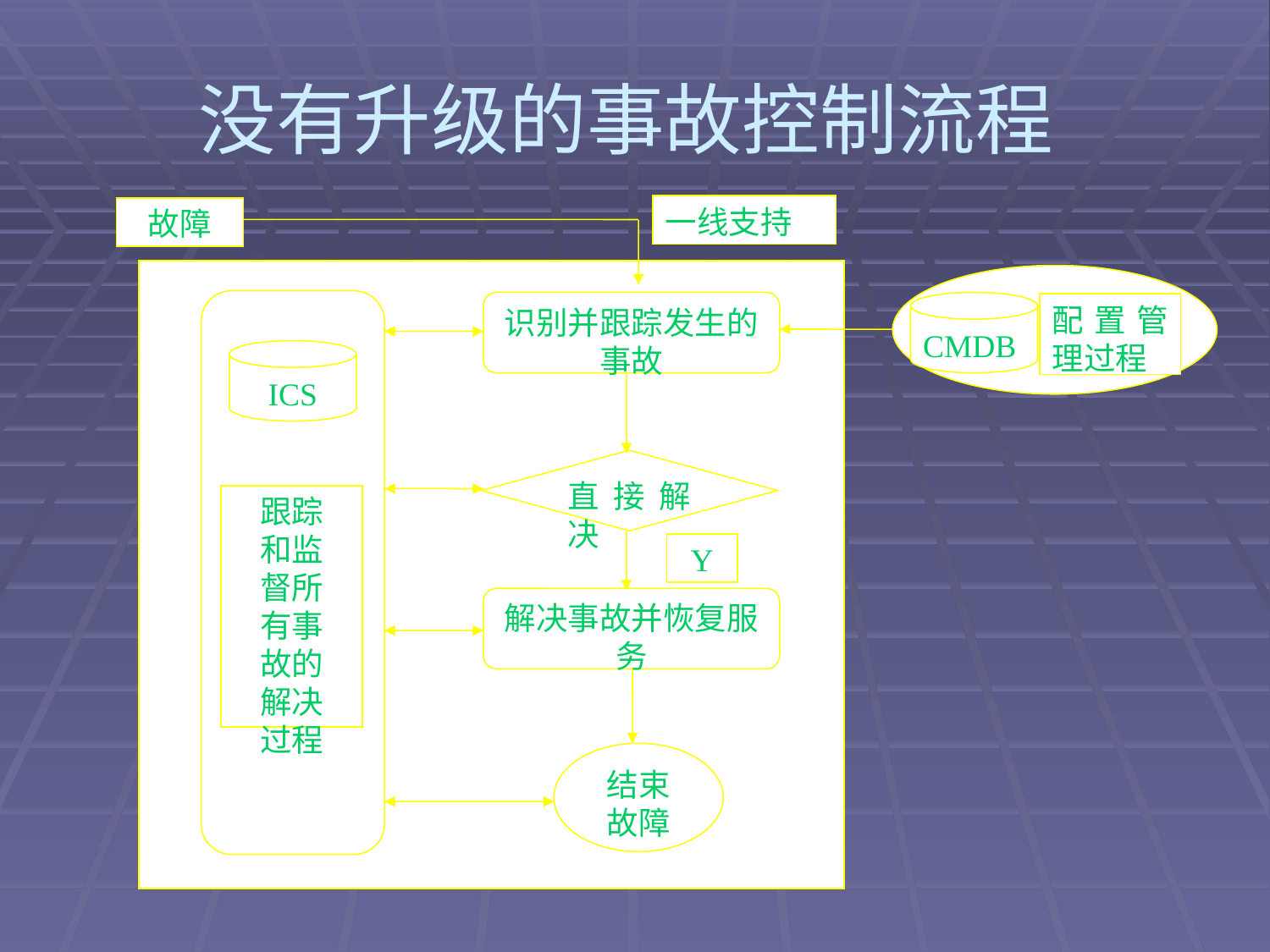

# 没有升级的事故控制流程
一线支持
故障

识别并跟踪发生的事故
CMDB
配置管理过程

ICS

直接解决
跟踪
和监
督所
有事
故的
解决
过程

解决事故并恢复服务

结束故障

Y